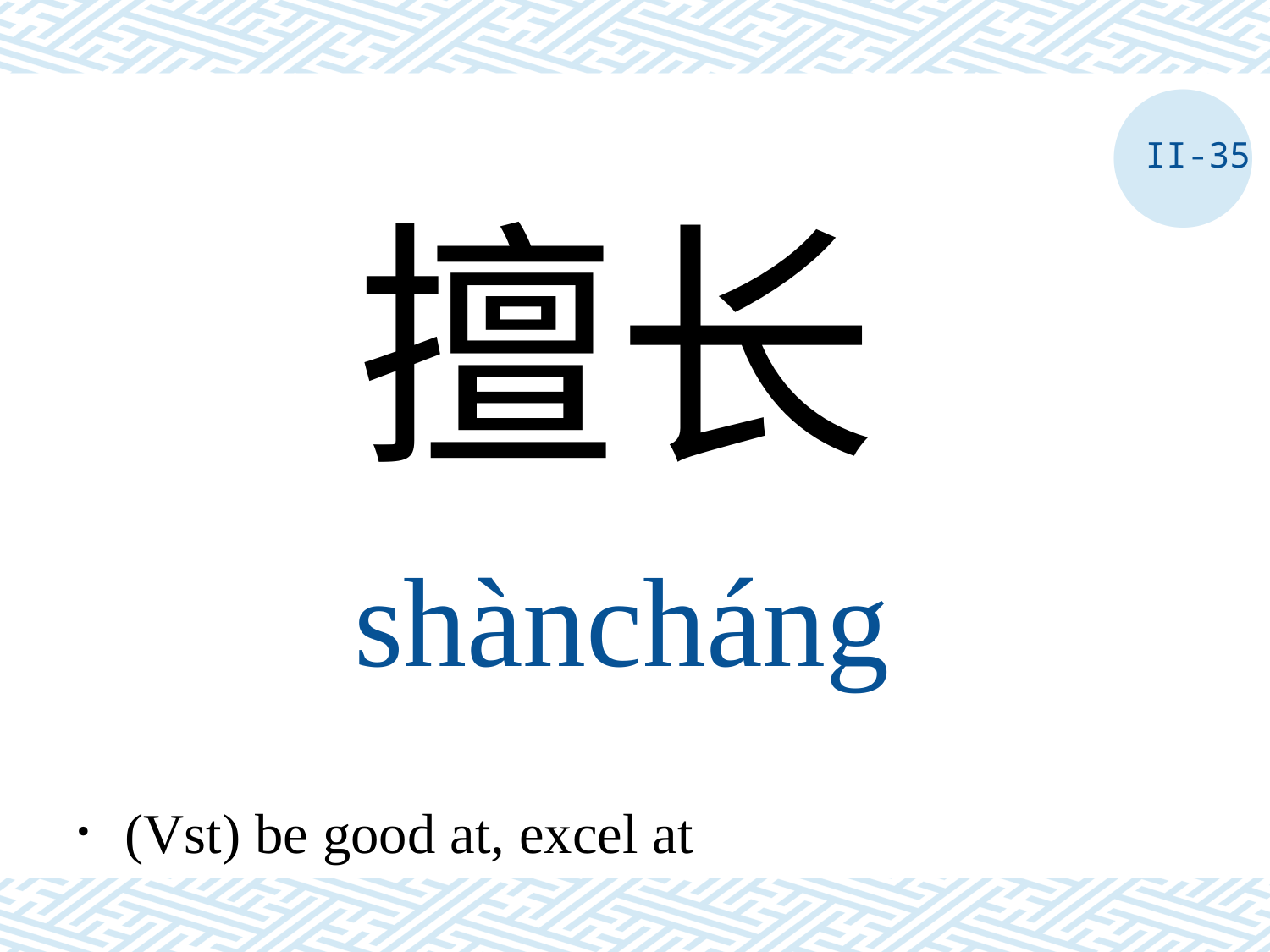

II-35

擅长
shàncháng
．(Vst) be good at, excel at